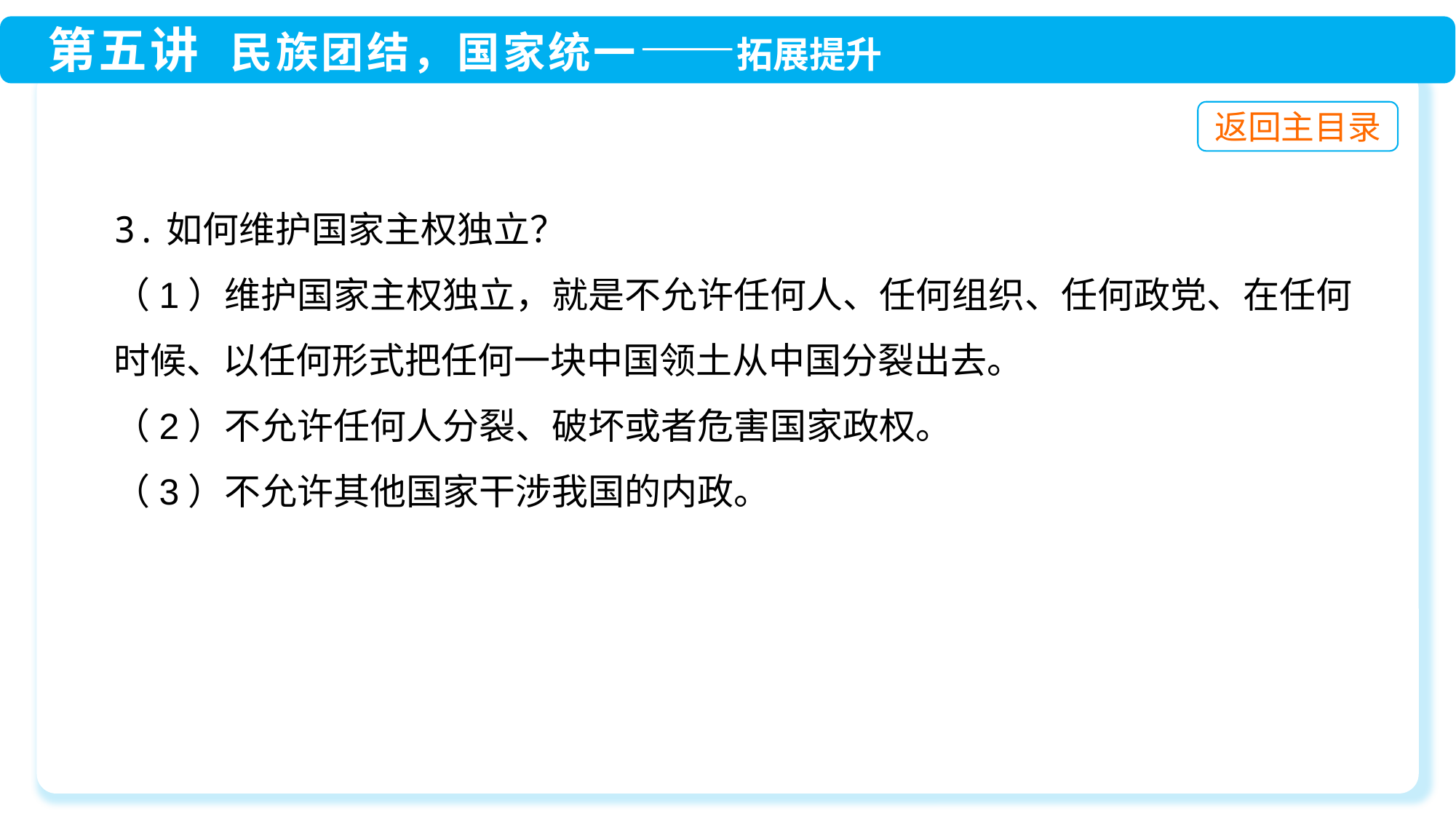

3.如何维护国家主权独立？
（1）维护国家主权独立，就是不允许任何人、任何组织、任何政党、在任何时候、以任何形式把任何一块中国领土从中国分裂出去。
（2）不允许任何人分裂、破坏或者危害国家政权。
（3）不允许其他国家干涉我国的内政。